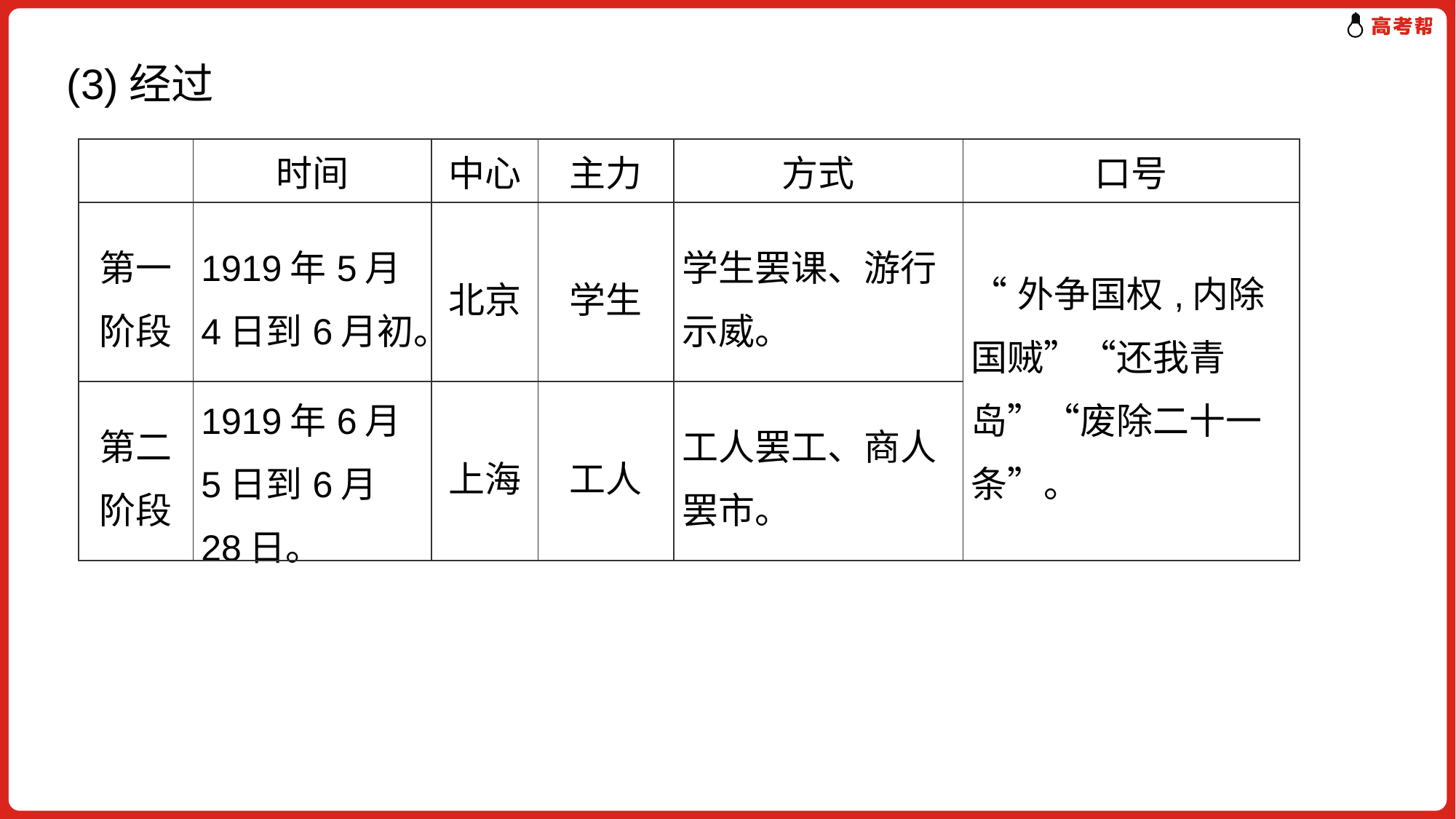

(3)经过
|  | 时间 | 中心 | 主力 | 方式 | 口号 |
| --- | --- | --- | --- | --- | --- |
| 第一 阶段 | 1919年5月4日到6月初。 | 北京 | 学生 | 学生罢课、游行示威。 | “外争国权,内除国贼”“还我青岛”“废除二十一条”。 |
| 第二 阶段 | 1919年6月5日到6月28日。 | 上海 | 工人 | 工人罢工、商人罢市。 |  |